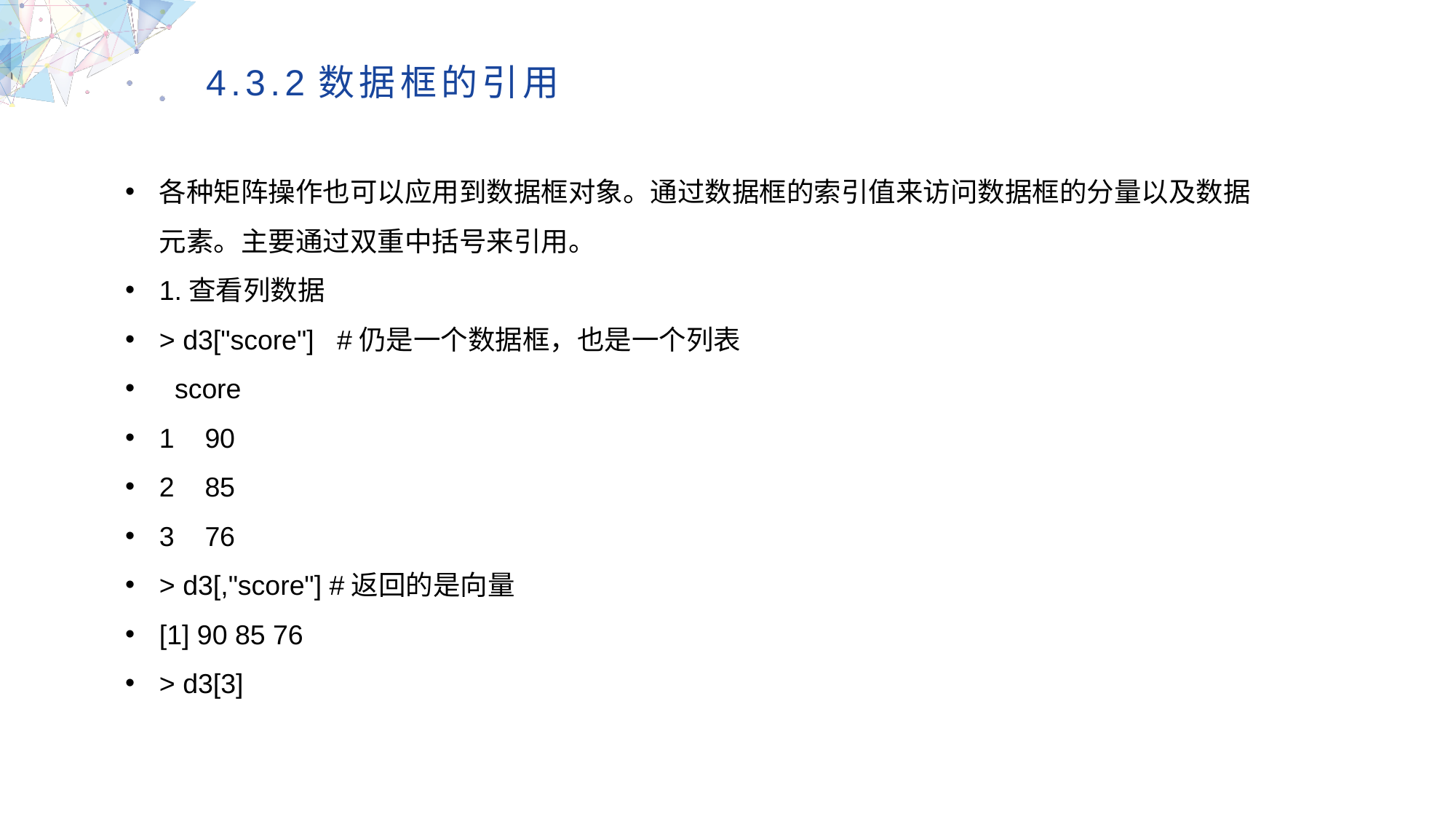

4.3.2数据框的引用
各种矩阵操作也可以应用到数据框对象。通过数据框的索引值来访问数据框的分量以及数据元素。主要通过双重中括号来引用。
1.查看列数据
> d3["score"]   #仍是一个数据框，也是一个列表
  score
1    90
2    85
3    76
> d3[,"score"] #返回的是向量
[1] 90 85 76
> d3[3]

MULTIPURPOSE PRESENTATION TEMPLATE | UNIQUE DESIGN
Welcome Message
Please replace text, click add relevant headline, modify the text content, also can copy your content to this directly. Please replace text, click add relevant headline, modify the text content, also can copy your content to this directly.